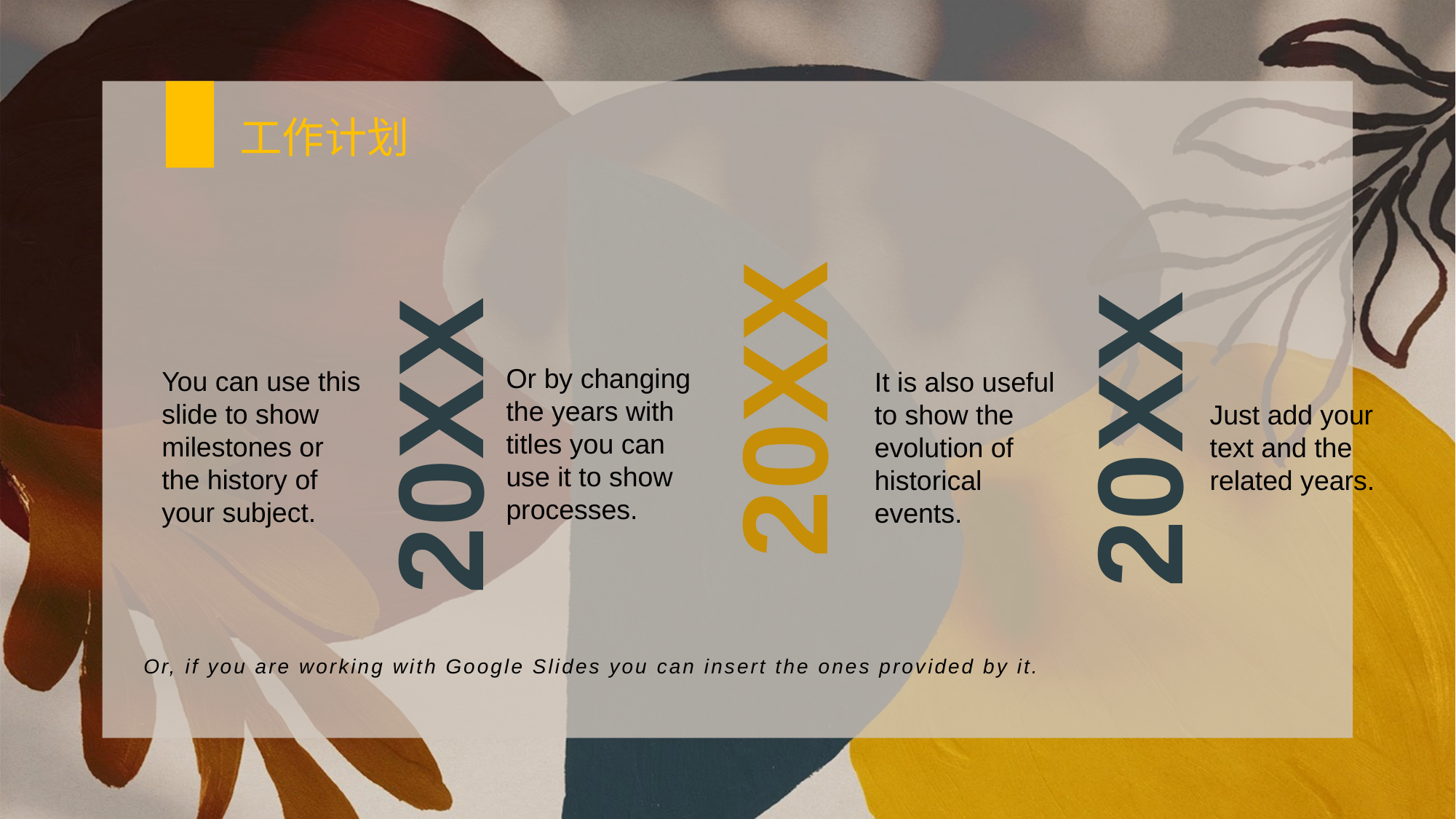

工作计划
Or by changing the years with titles you can use it to show processes.
You can use this slide to show milestones or the history of your subject.
It is also useful to show the evolution of historical events.
Just add your text and the related years.
20XX
20XX
20XX
Or, if you are working with Google Slides you can insert the ones provided by it.